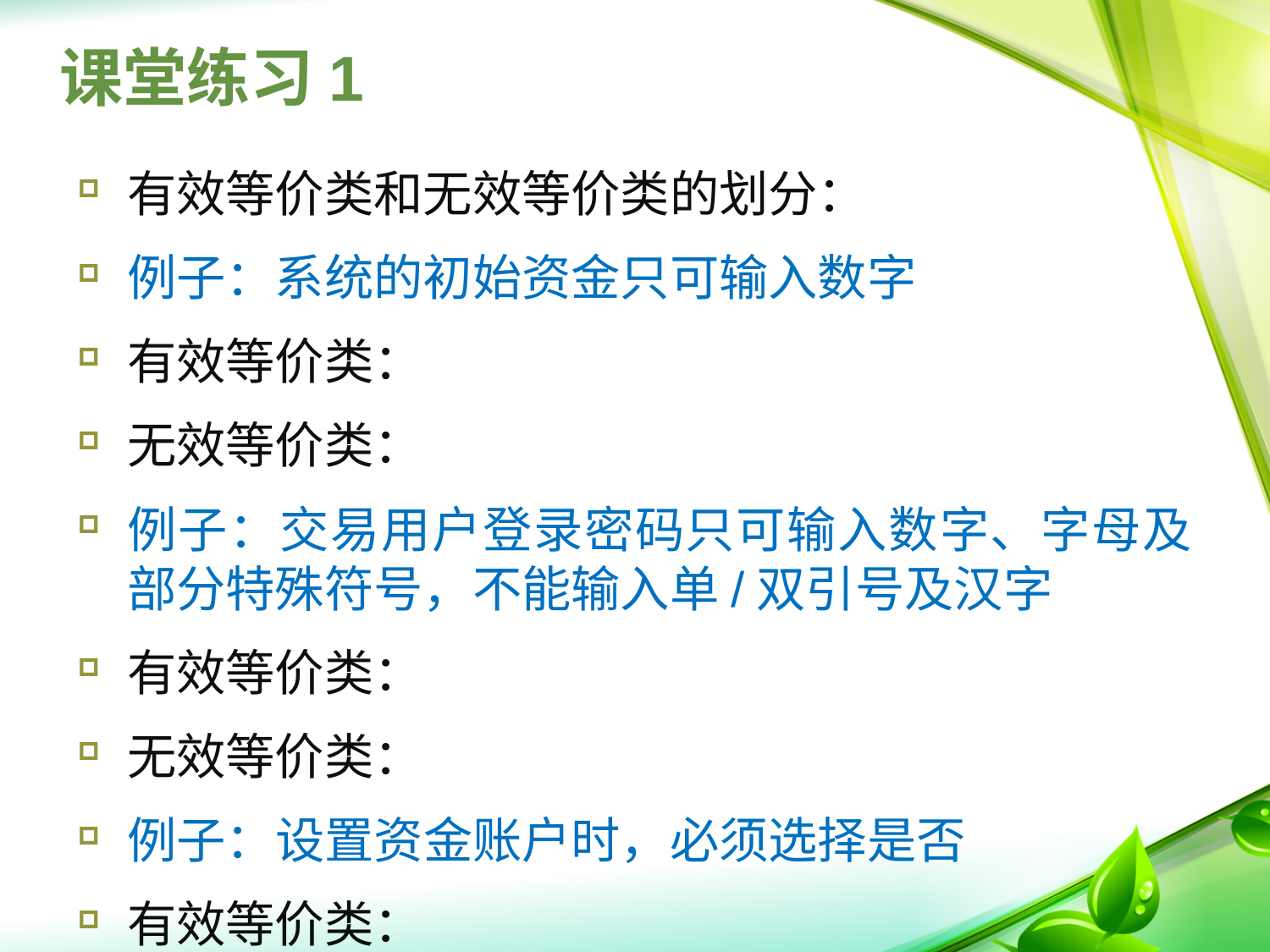

# 课堂练习1
有效等价类和无效等价类的划分：
例子：系统的初始资金只可输入数字
有效等价类：
无效等价类：
例子：交易用户登录密码只可输入数字、字母及部分特殊符号，不能输入单/双引号及汉字
有效等价类：
无效等价类：
例子：设置资金账户时，必须选择是否
有效等价类：
无效等价类：